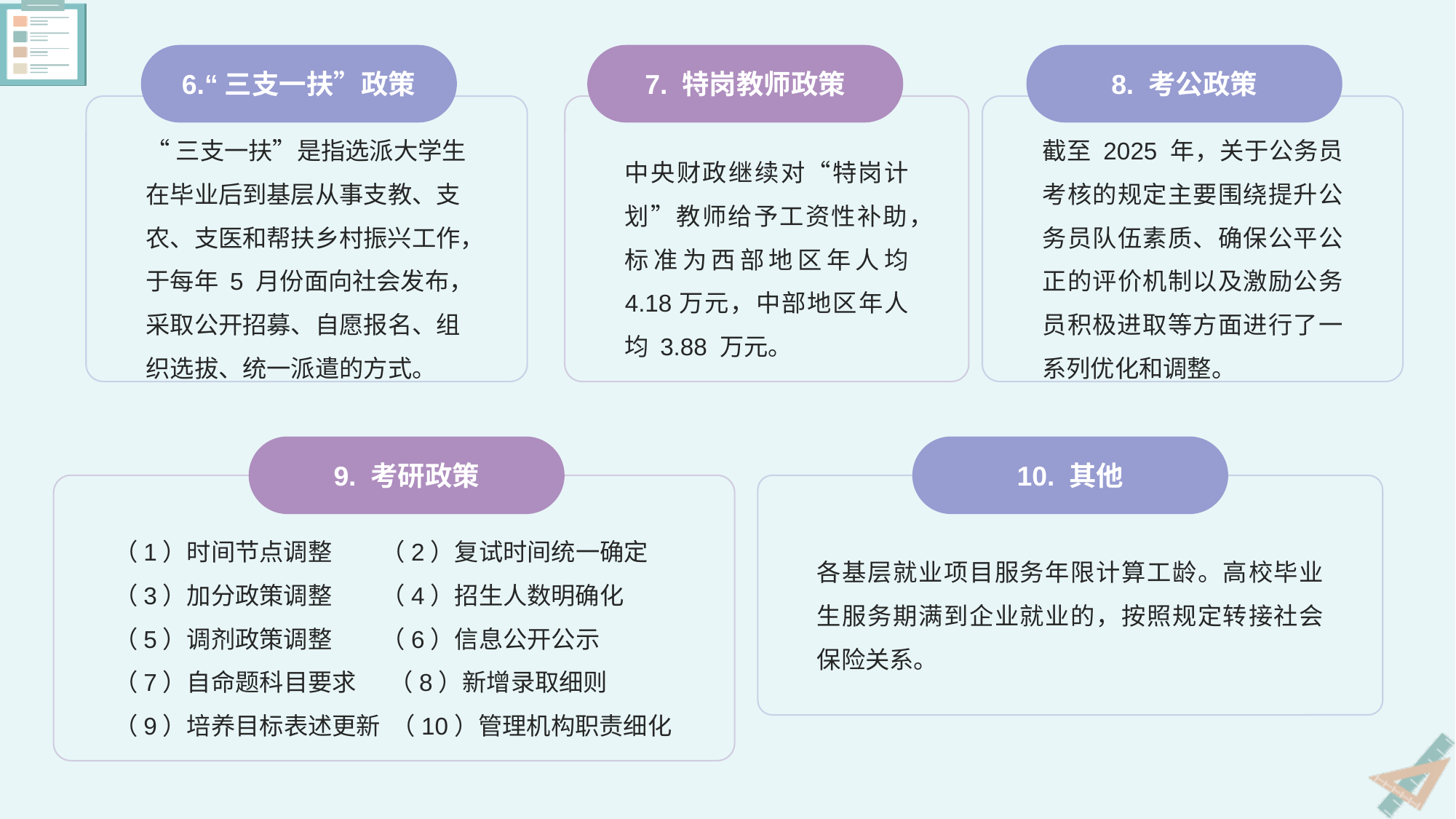

6.“三支一扶”政策
7. 特岗教师政策
8. 考公政策
“三支一扶”是指选派大学生在毕业后到基层从事支教、支农、支医和帮扶乡村振兴工作，于每年 5 月份面向社会发布，采取公开招募、自愿报名、组织选拔、统一派遣的方式。
中央财政继续对“特岗计划”教师给予工资性补助，标准为西部地区年人均 4.18万元，中部地区年人均 3.88 万元。
截至 2025 年，关于公务员考核的规定主要围绕提升公务员队伍素质、确保公平公正的评价机制以及激励公务员积极进取等方面进行了一系列优化和调整。
9. 考研政策
10. 其他
各基层就业项目服务年限计算工龄。高校毕业生服务期满到企业就业的，按照规定转接社会保险关系。
（1）时间节点调整         （2）复试时间统一确定
（3）加分政策调整         （4）招生人数明确化
（5）调剂政策调整         （6）信息公开公示
（7）自命题科目要求      （8）新增录取细则
（9）培养目标表述更新  （10）管理机构职责细化